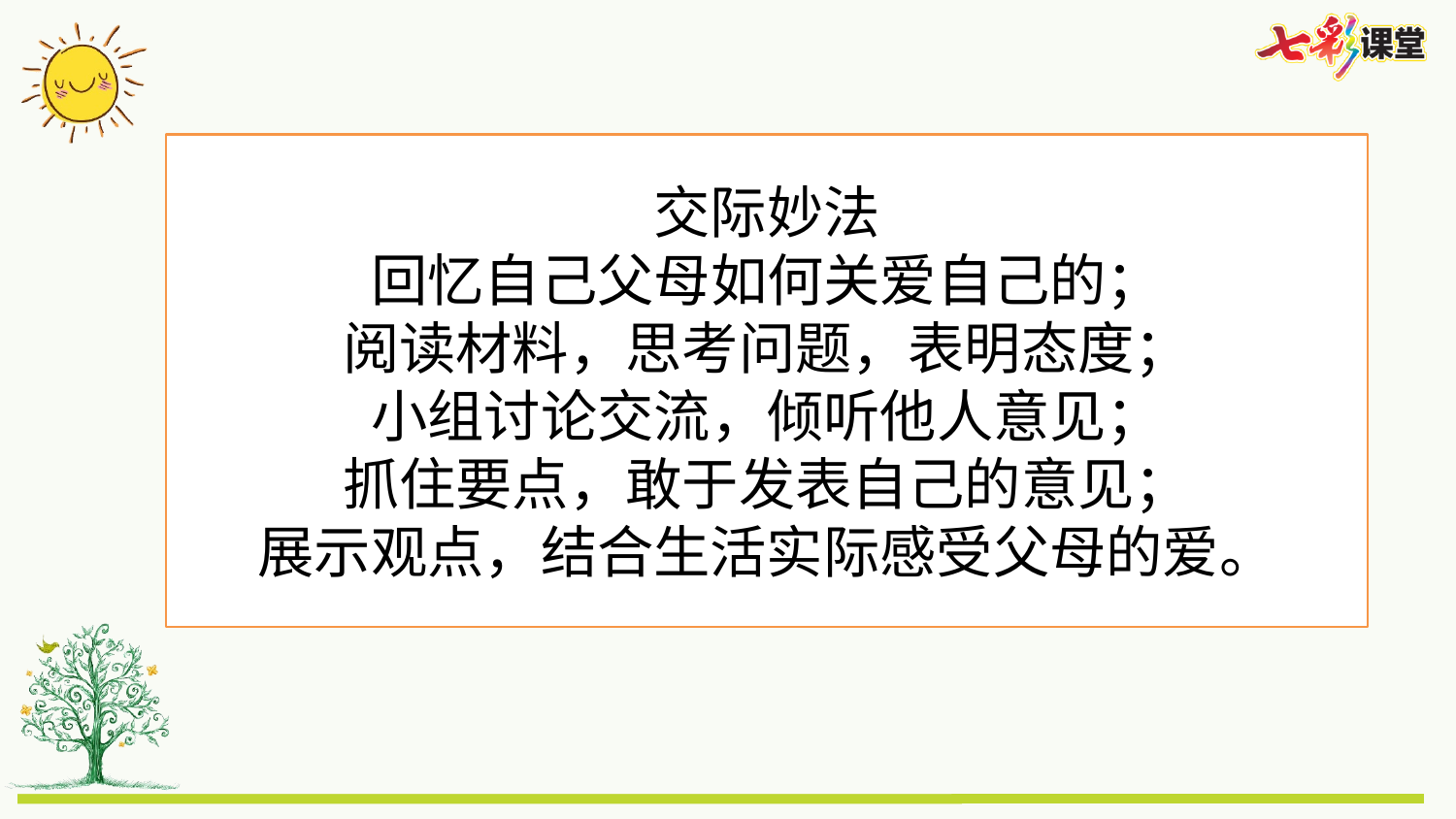

交际妙法
回忆自己父母如何关爱自己的；
阅读材料，思考问题，表明态度；
小组讨论交流，倾听他人意见；
抓住要点，敢于发表自己的意见；
展示观点，结合生活实际感受父母的爱。